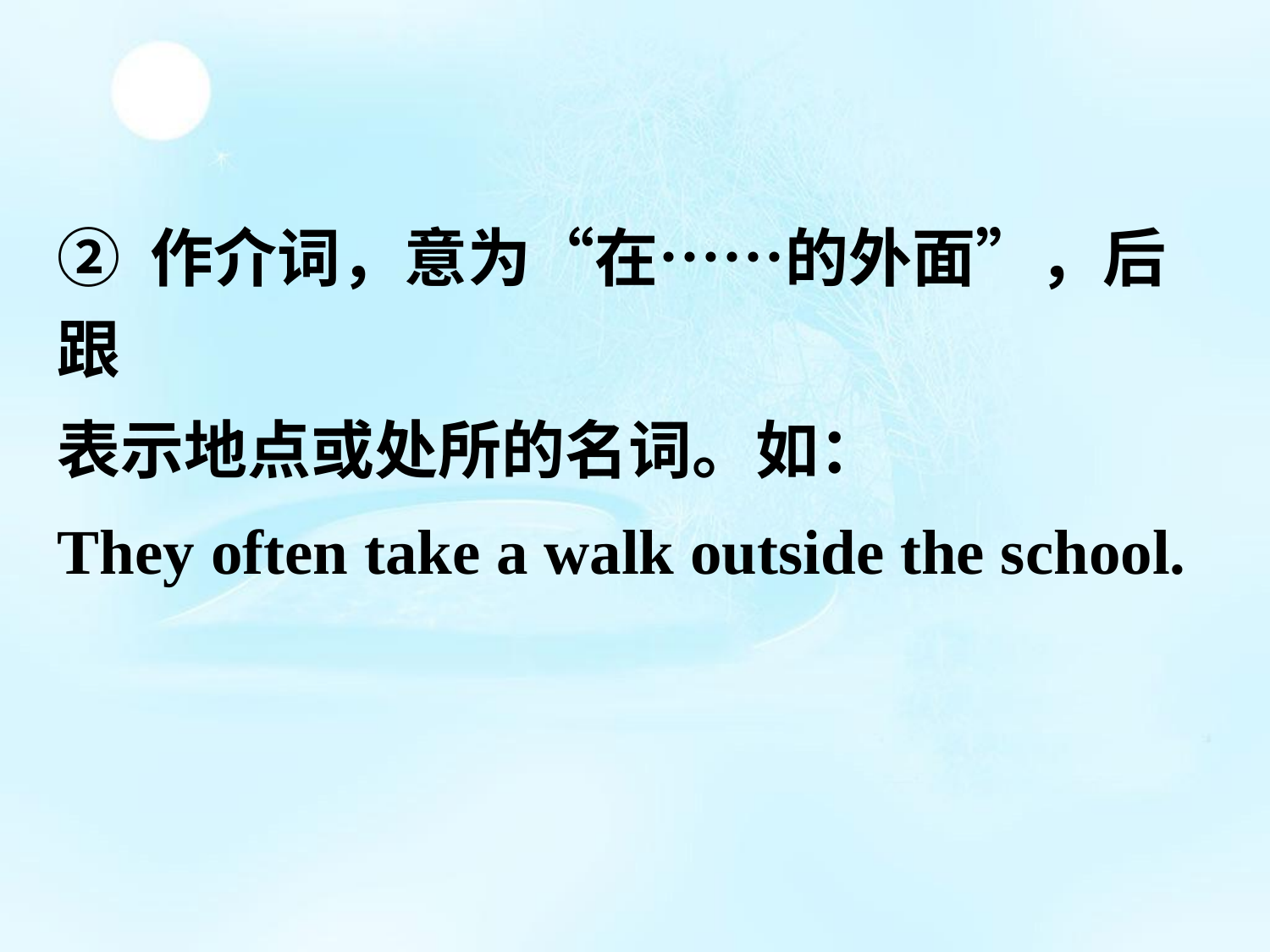

② 作介词，意为“在……的外面”，后跟
表示地点或处所的名词。如：
They often take a walk outside the school.